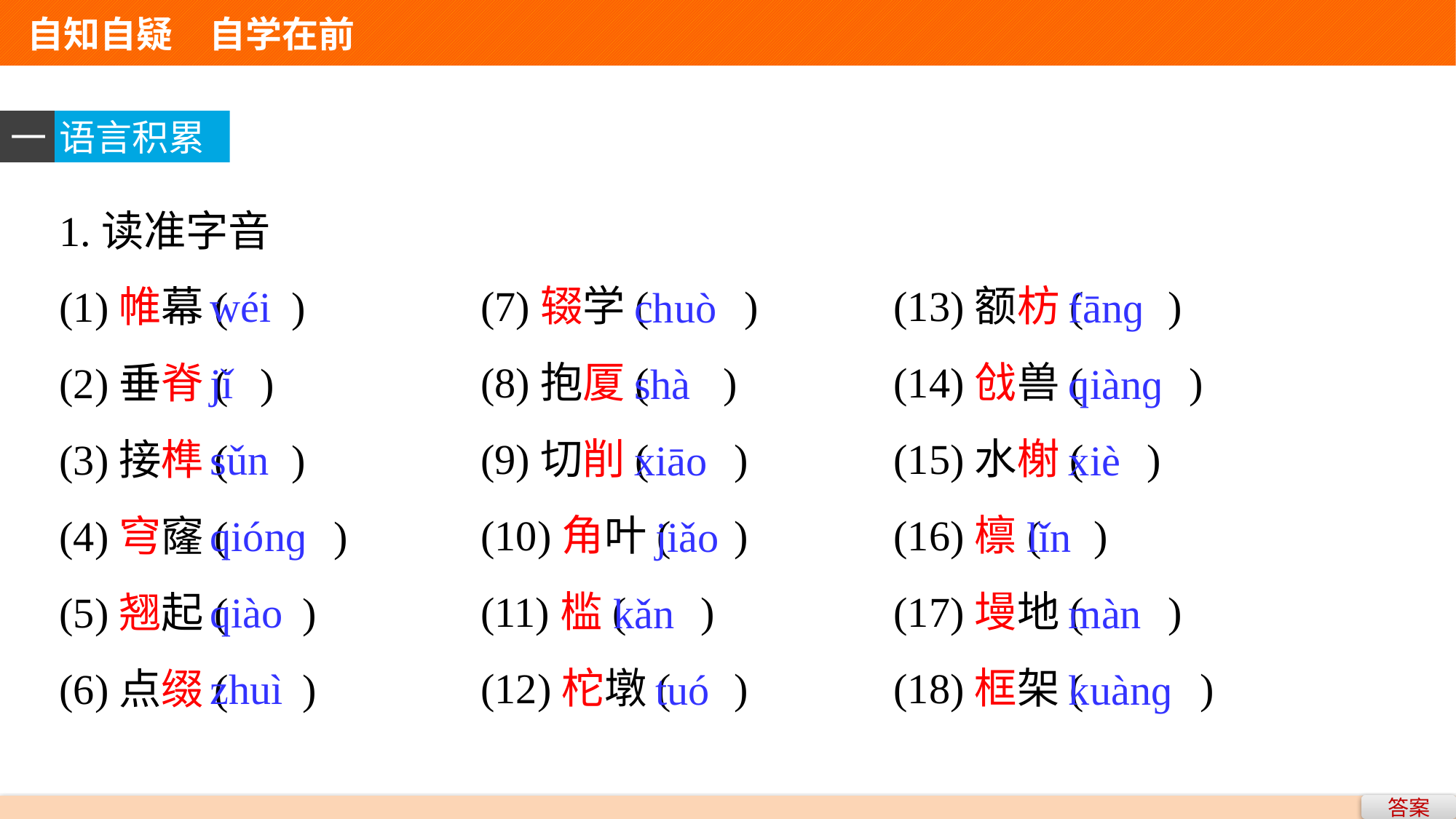

自知自疑　自学在前
一
语言积累
1.读准字音
(1)帷幕(      )
(2)垂脊(   )
(3)接榫(      )
(4)穹窿(          )
(5)翘起(       )
(6)点缀(       )
(7)辍学(         )
(8)抱厦(       )
(9)切削(        )
(10)角叶(      )
(11)槛(       )
(12)柁墩(      )
(13)额枋(        )
(14)戗兽(          )
(15)水榭(      )
(16)檩(     )
(17)墁地(        )
(18)框架(           )
wéi
jǐ
sǔn
qiónɡ
qiào
zhuì
    fānɡ
    qiànɡ
    xiè
lǐn
    màn
    kuànɡ
  chuò
  shà
  xiāo
    jiǎo
kǎn
    tuó
答案